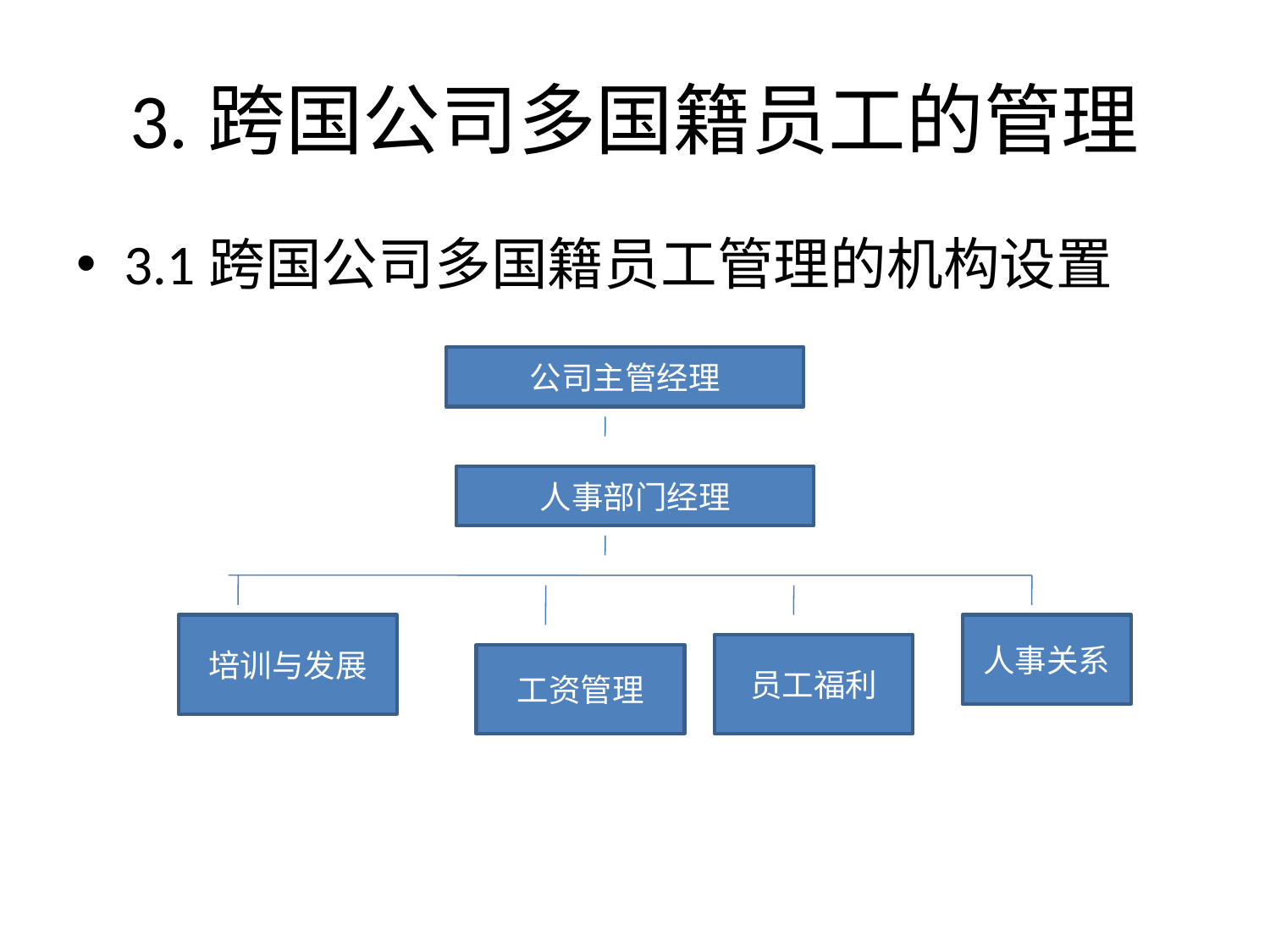

# 3.跨国公司多国籍员工的管理
3.1跨国公司多国籍员工管理的机构设置

公司主管经理
人事部门经理
培训与发展
人事关系
员工福利
工资管理